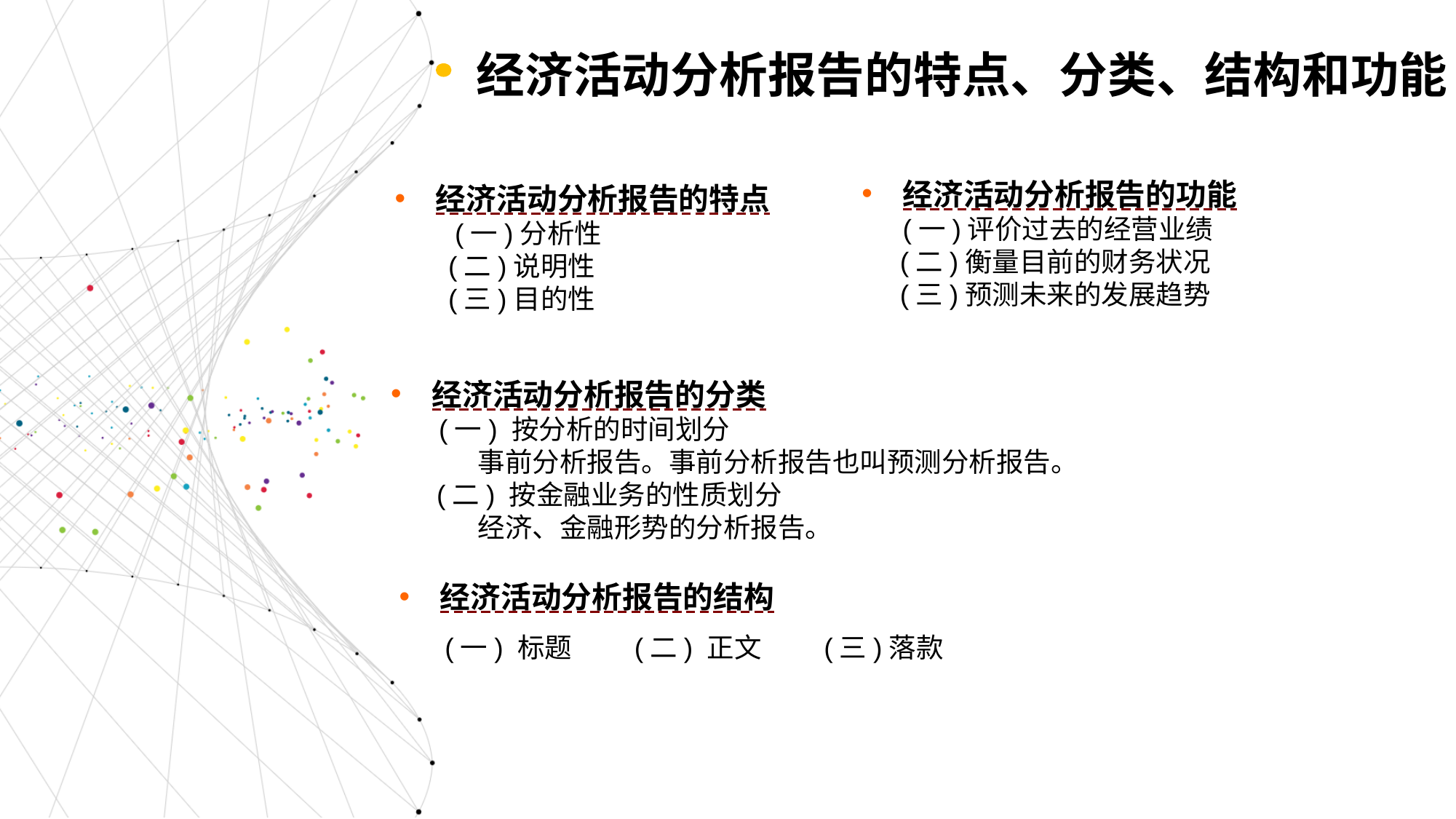

经济活动分析报告的特点、分类、结构和功能

经济活动分析报告的特点
          (一)分析性
       (二)说明性
       (三)目的性
经济活动分析报告的功能          (一)评价过去的经营业绩
     (二)衡量目前的财务状况
     (三)预测未来的发展趋势

经济活动分析报告的分类
        (一) 按分析的时间划分
             事前分析报告。事前分析报告也叫预测分析报告。
      (二) 按金融业务的性质划分
             经济、金融形势的分析报告。
经济活动分析报告的结构
      (一) 标题         (二) 正文         (三)落款